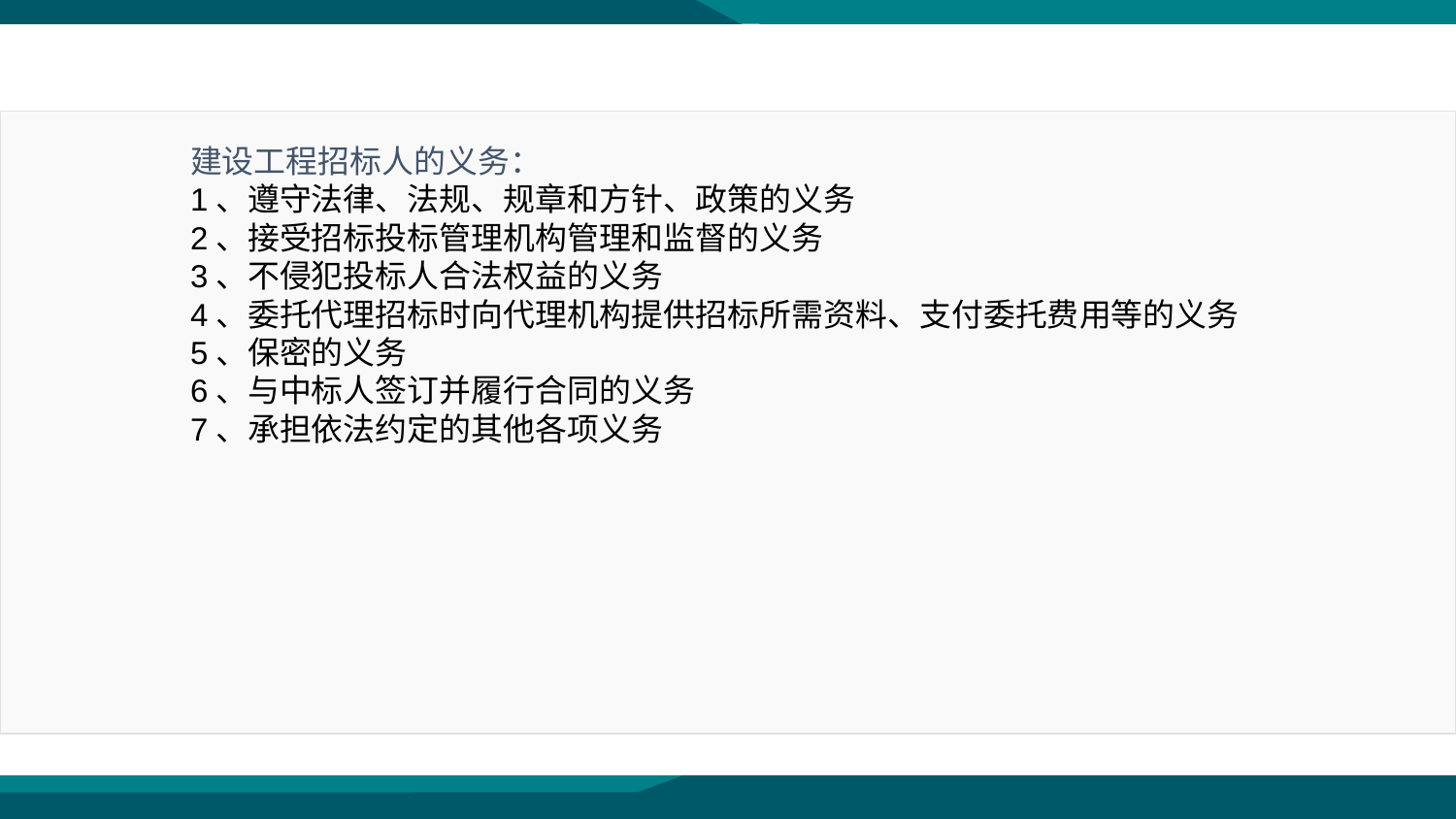

建设工程招标人的义务：
1、遵守法律、法规、规章和方针、政策的义务
2、接受招标投标管理机构管理和监督的义务
3、不侵犯投标人合法权益的义务
4、委托代理招标时向代理机构提供招标所需资料、支付委托费用等的义务
5、保密的义务
6、与中标人签订并履行合同的义务
7、承担依法约定的其他各项义务